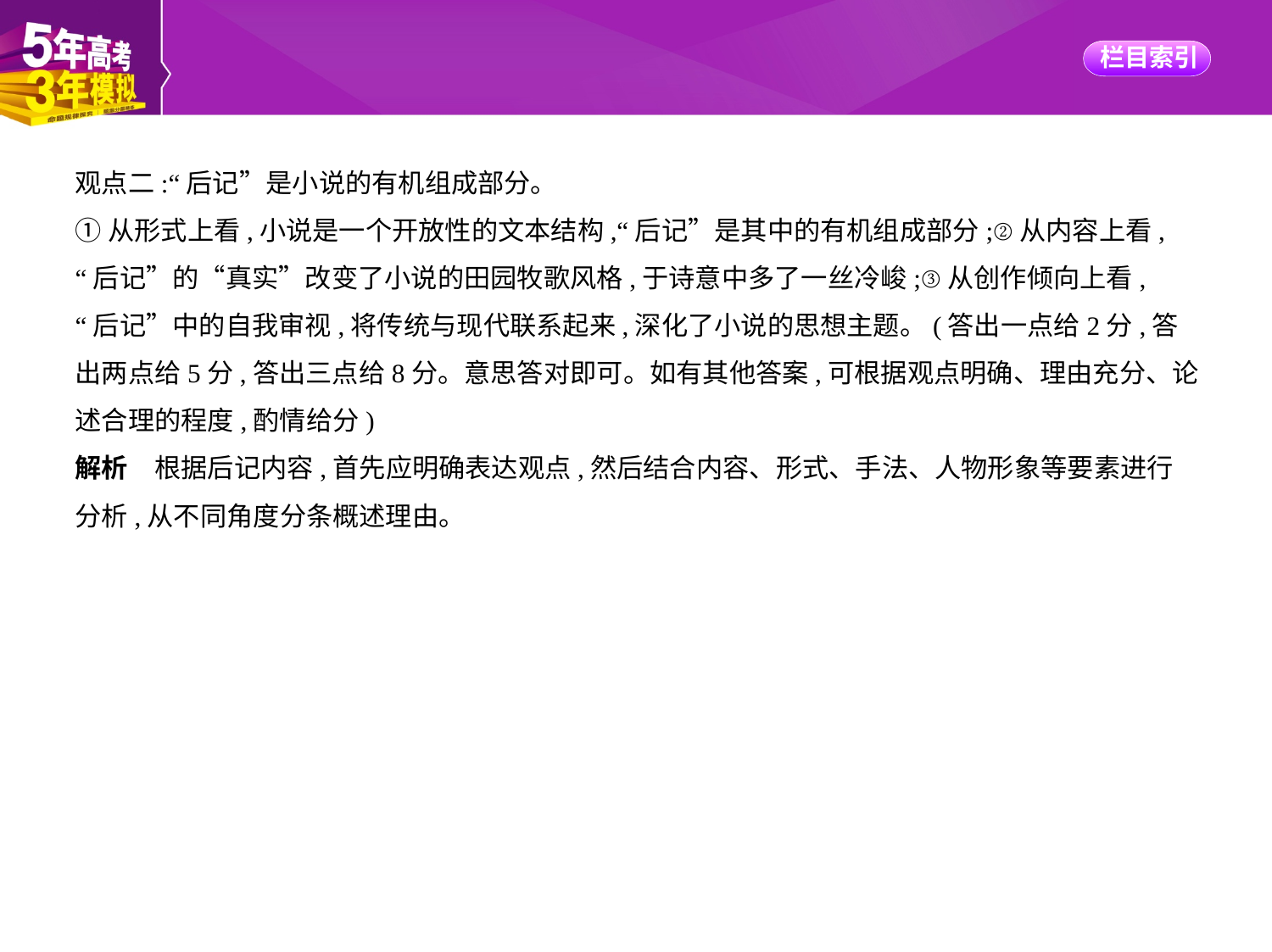

观点二:“后记”是小说的有机组成部分。
①从形式上看,小说是一个开放性的文本结构,“后记”是其中的有机组成部分;②从内容上看,
“后记”的“真实”改变了小说的田园牧歌风格,于诗意中多了一丝冷峻;③从创作倾向上看,
“后记”中的自我审视,将传统与现代联系起来,深化了小说的思想主题。(答出一点给2分,答
出两点给5分,答出三点给8分。意思答对即可。如有其他答案,可根据观点明确、理由充分、论
述合理的程度,酌情给分)
解析　根据后记内容,首先应明确表达观点,然后结合内容、形式、手法、人物形象等要素进行
分析,从不同角度分条概述理由。